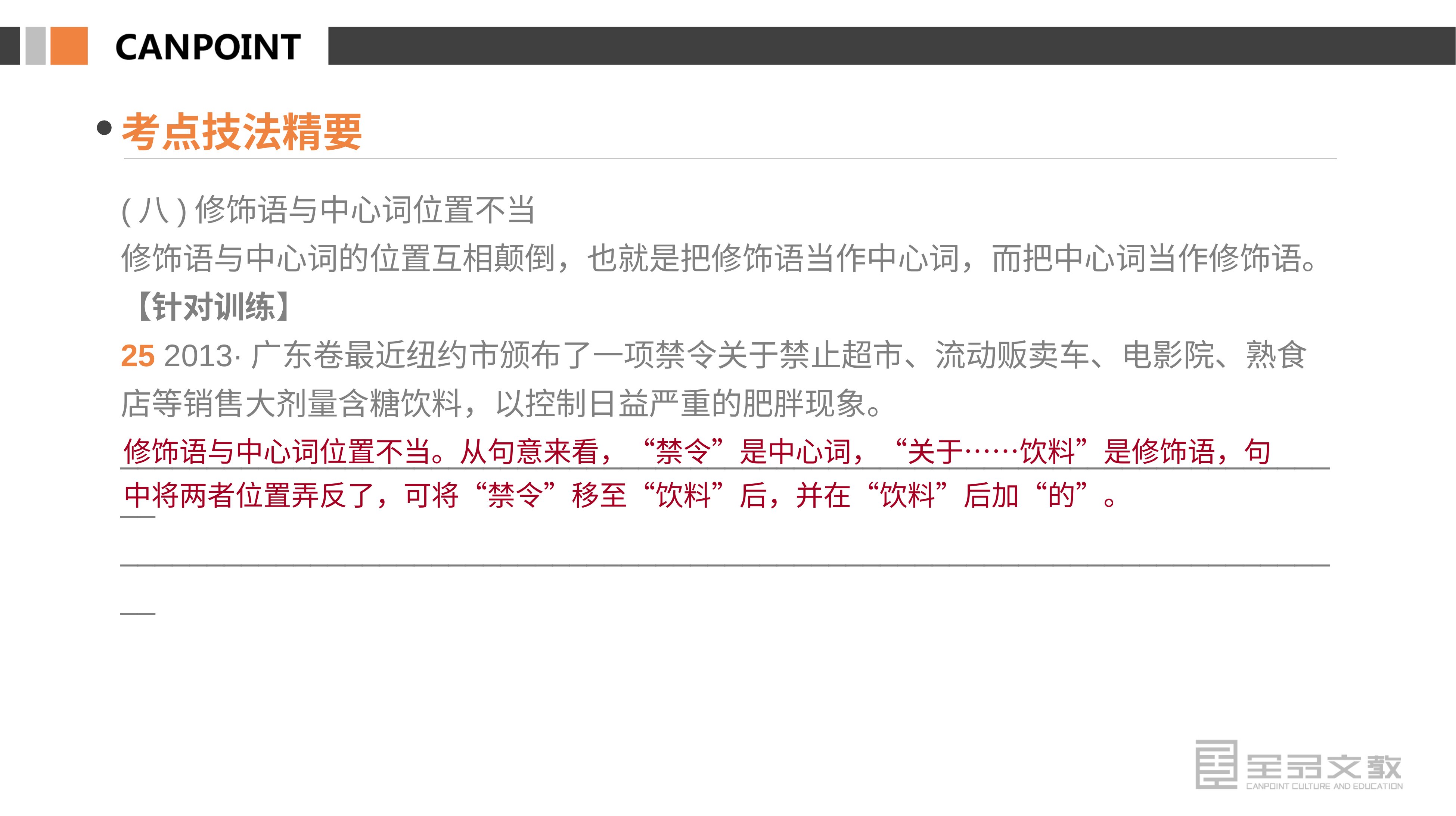

考点技法精要

(八)修饰语与中心词位置不当
修饰语与中心词的位置互相颠倒，也就是把修饰语当作中心词，而把中心词当作修饰语。
【针对训练】
25 2013·广东卷最近纽约市颁布了一项禁令关于禁止超市、流动贩卖车、电影院、熟食店等销售大剂量含糖饮料，以控制日益严重的肥胖现象。
________________________________________________________________________
________________________________________________________________________

修饰语与中心词位置不当。从句意来看，“禁令”是中心词，“关于……饮料”是修饰语，句中将两者位置弄反了，可将“禁令”移至“饮料”后，并在“饮料”后加“的”。